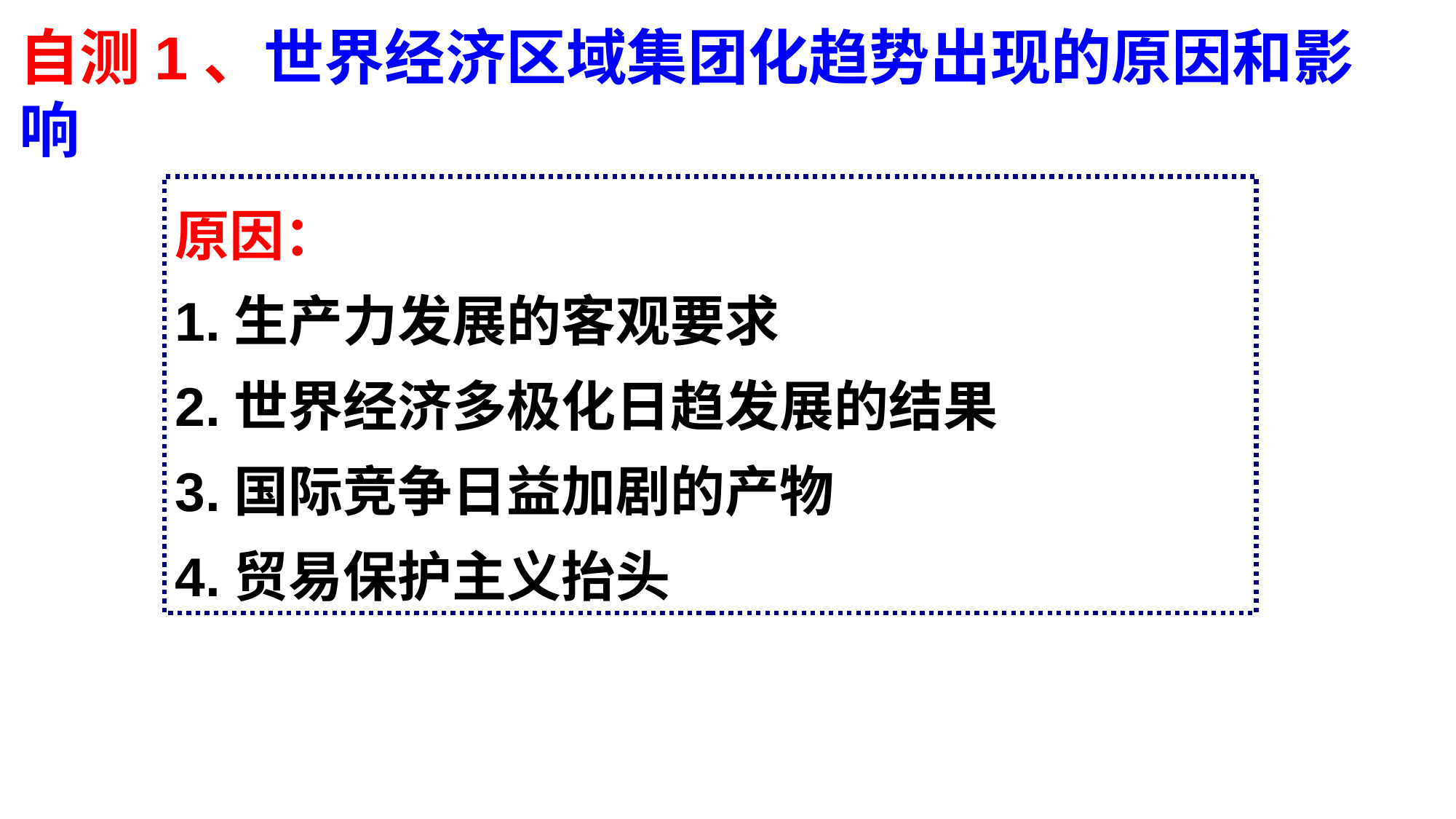

自测1、世界经济区域集团化趋势出现的原因和影响
原因：
1.生产力发展的客观要求
2.世界经济多极化日趋发展的结果
3.国际竞争日益加剧的产物
4.贸易保护主义抬头